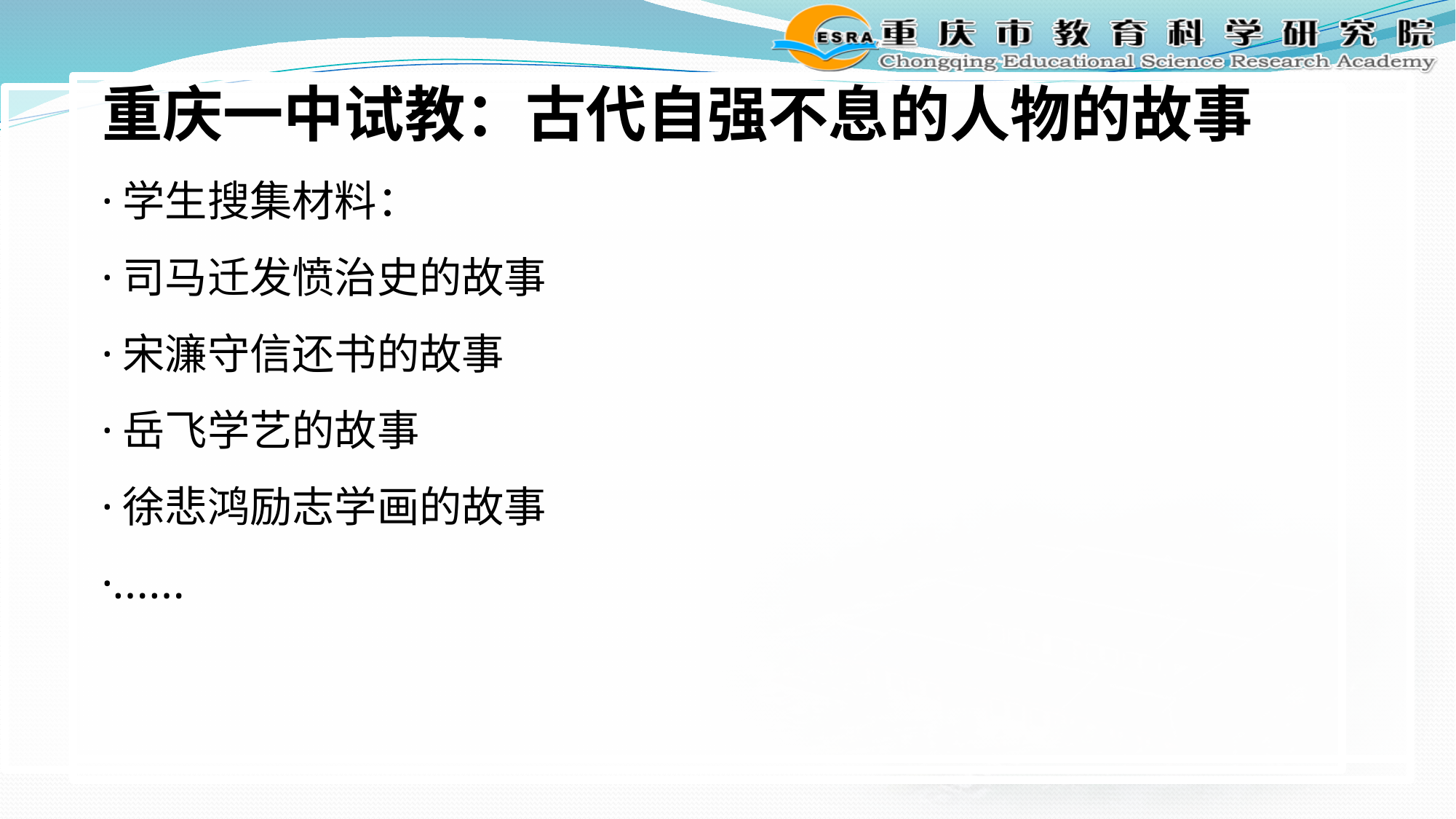

重庆一中试教：古代自强不息的人物的故事
·学生搜集材料：
·司马迁发愤治史的故事
·宋濂守信还书的故事
·岳飞学艺的故事
·徐悲鸿励志学画的故事
·……